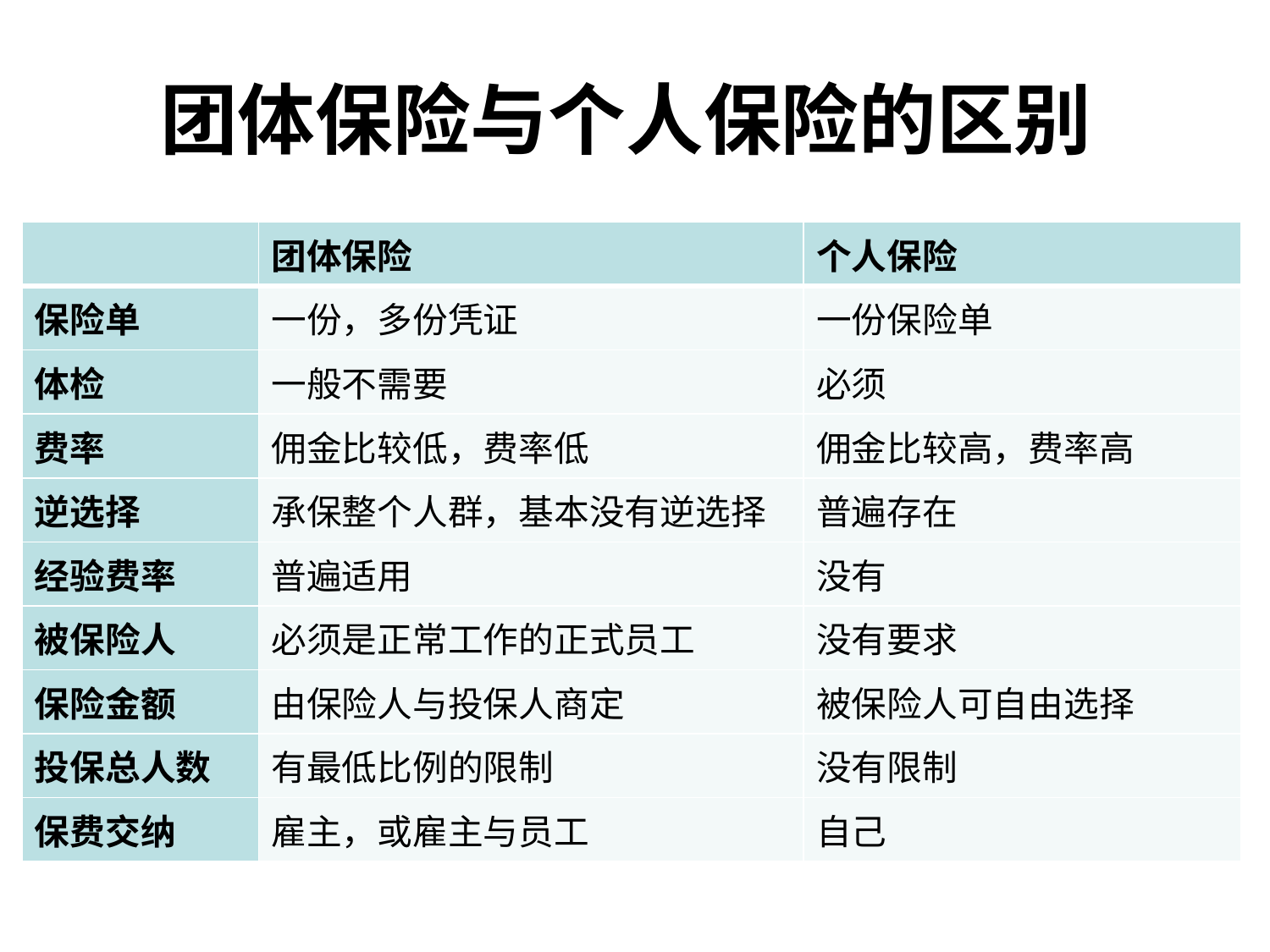

# 团体保险与个人保险的区别
|  | 团体保险 | 个人保险 |
| --- | --- | --- |
| 保险单 | 一份，多份凭证 | 一份保险单 |
| 体检 | 一般不需要 | 必须 |
| 费率 | 佣金比较低，费率低 | 佣金比较高，费率高 |
| 逆选择 | 承保整个人群，基本没有逆选择 | 普遍存在 |
| 经验费率 | 普遍适用 | 没有 |
| 被保险人 | 必须是正常工作的正式员工 | 没有要求 |
| 保险金额 | 由保险人与投保人商定 | 被保险人可自由选择 |
| 投保总人数 | 有最低比例的限制 | 没有限制 |
| 保费交纳 | 雇主，或雇主与员工 | 自己 |